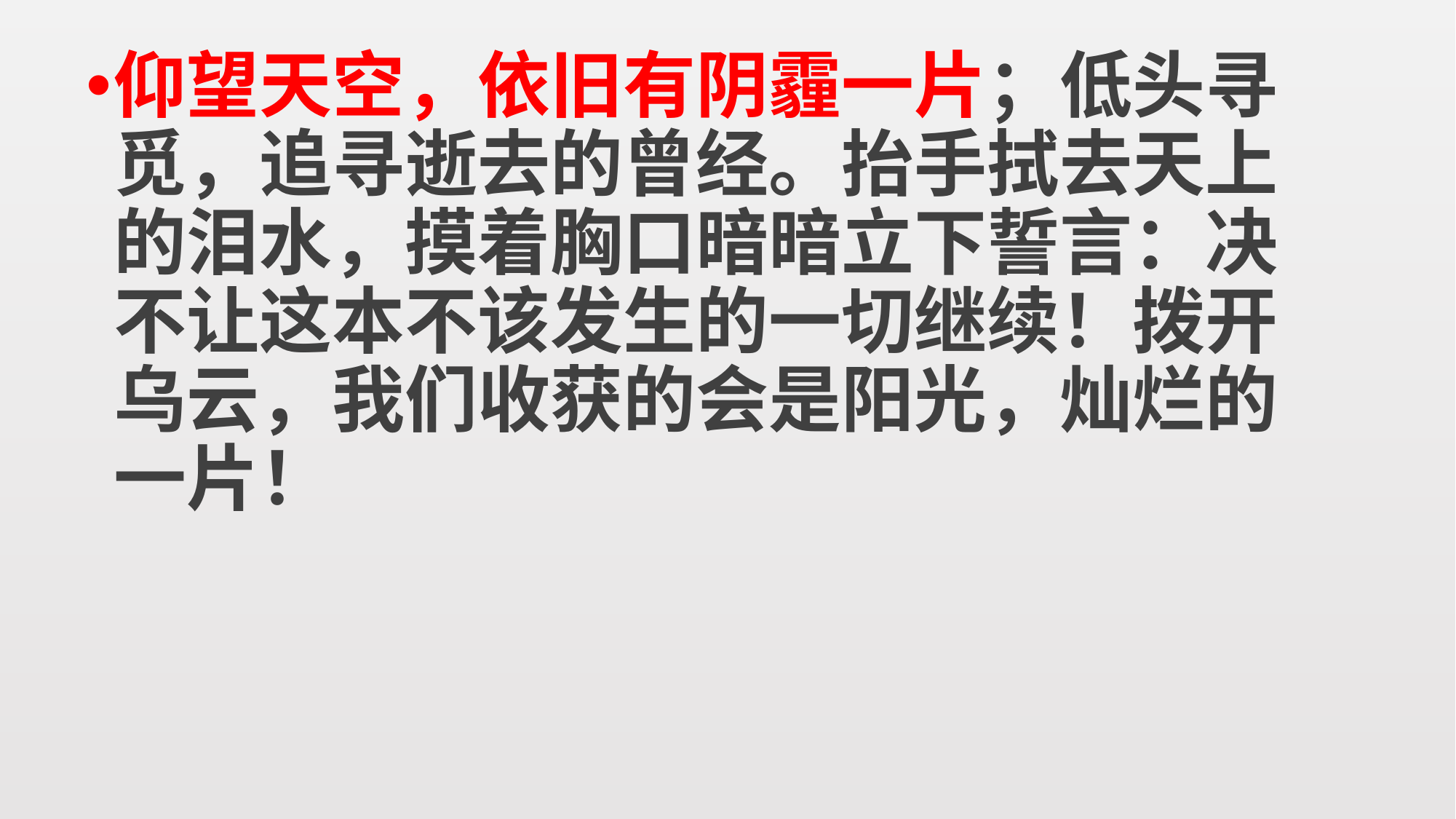

仰望天空，依旧有阴霾一片；低头寻觅，追寻逝去的曾经。抬手拭去天上的泪水，摸着胸口暗暗立下誓言：决不让这本不该发生的一切继续！拨开乌云，我们收获的会是阳光，灿烂的一片！